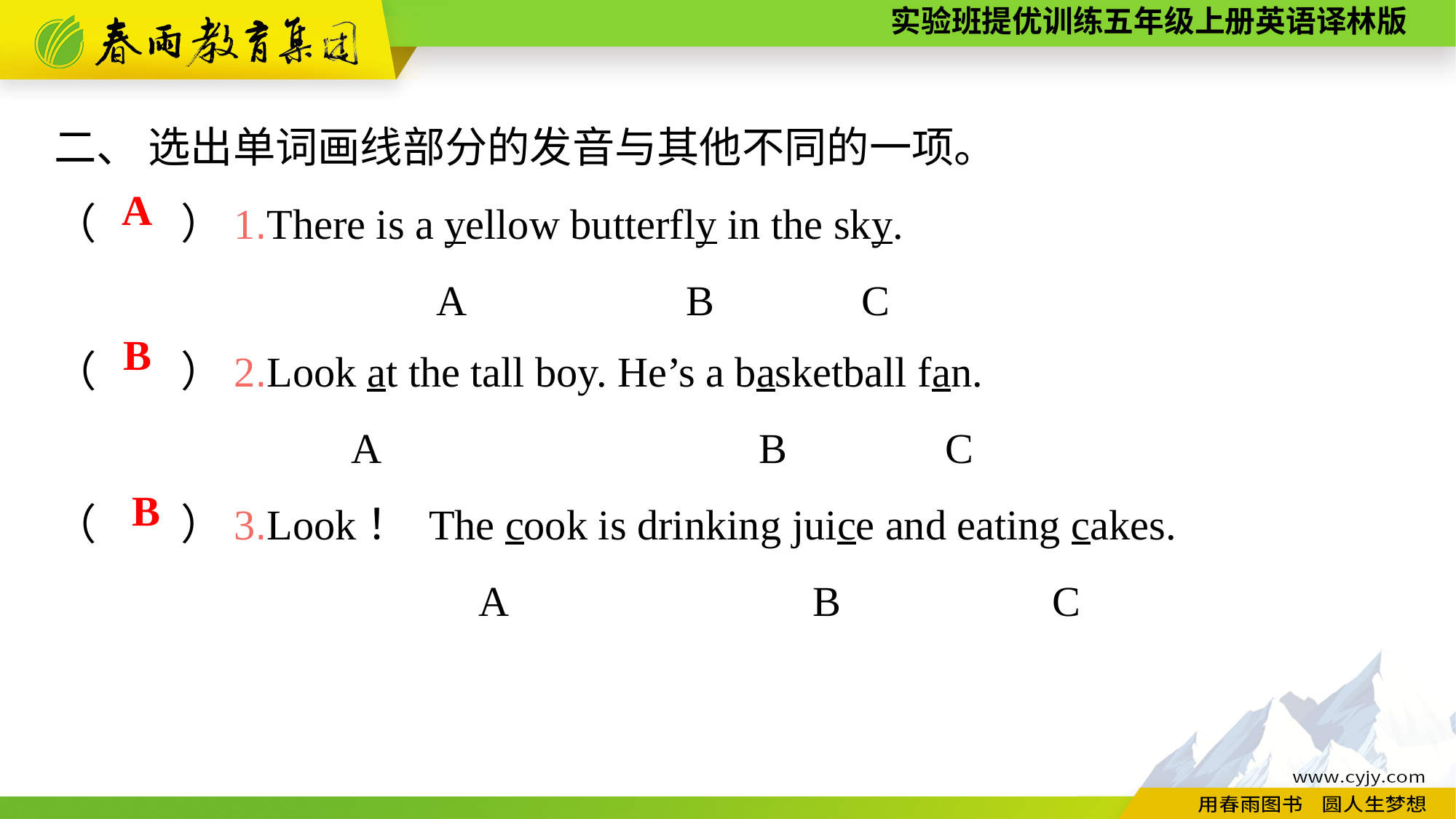

二、 选出单词画线部分的发音与其他不同的一项。
（　　）1.There is a yellow butterfly in the sky.
A                     B              C
A
（　　）2.Look at the tall boy. He’s a basketball fan.
A                                    B               C
（　　）3.Look！ The cook is drinking juice and eating cakes.
A                             B                    C
B
B